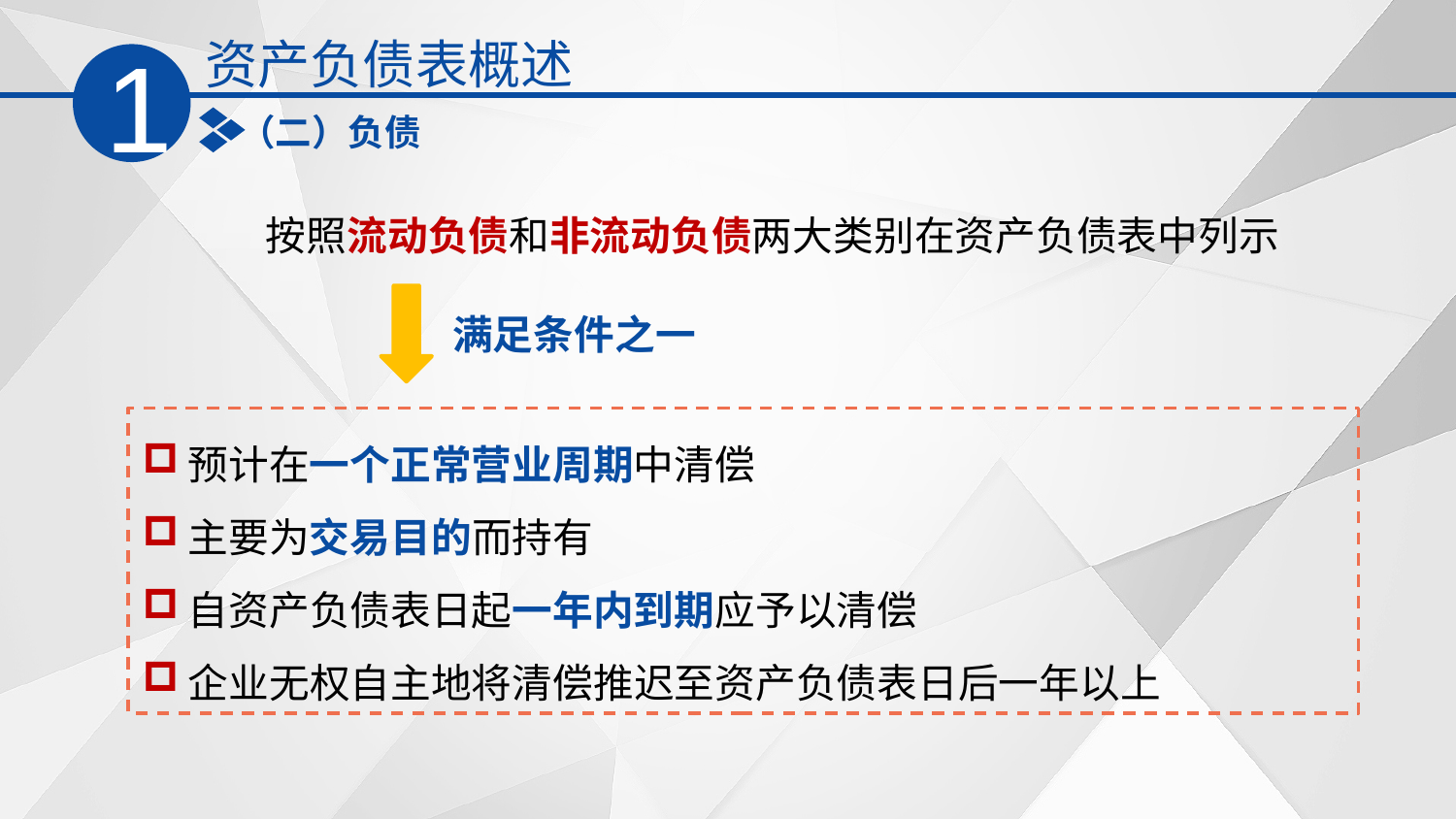

资产负债表概述
1

（二）负债

按照流动负债和非流动负债两大类别在资产负债表中列示

满足条件之一
预计在一个正常营业周期中清偿
主要为交易目的而持有
自资产负债表日起一年内到期应予以清偿
企业无权自主地将清偿推迟至资产负债表日后一年以上